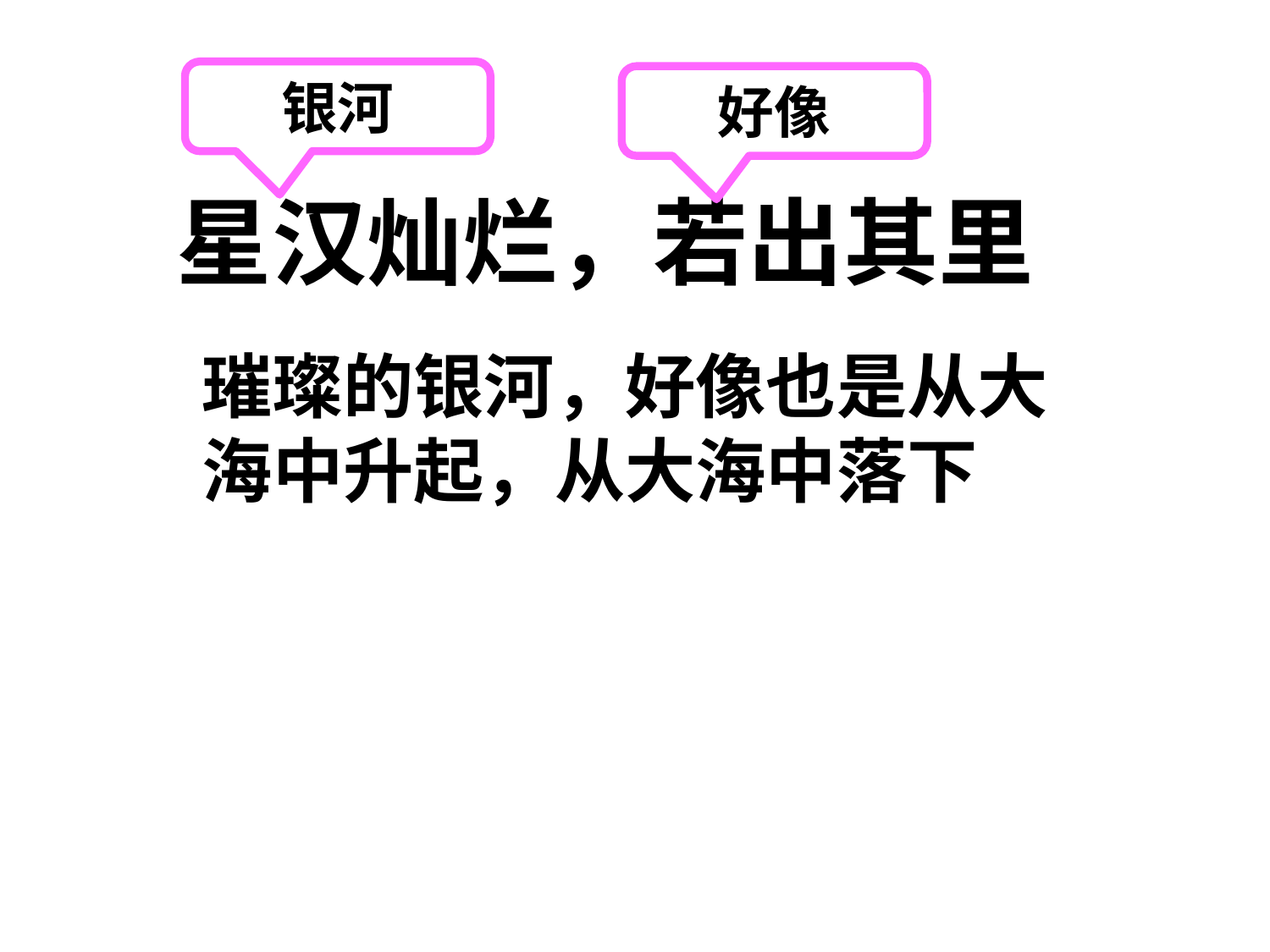

银河
好像
星汉灿烂，若出其里
璀璨的银河，好像也是从大海中升起，从大海中落下